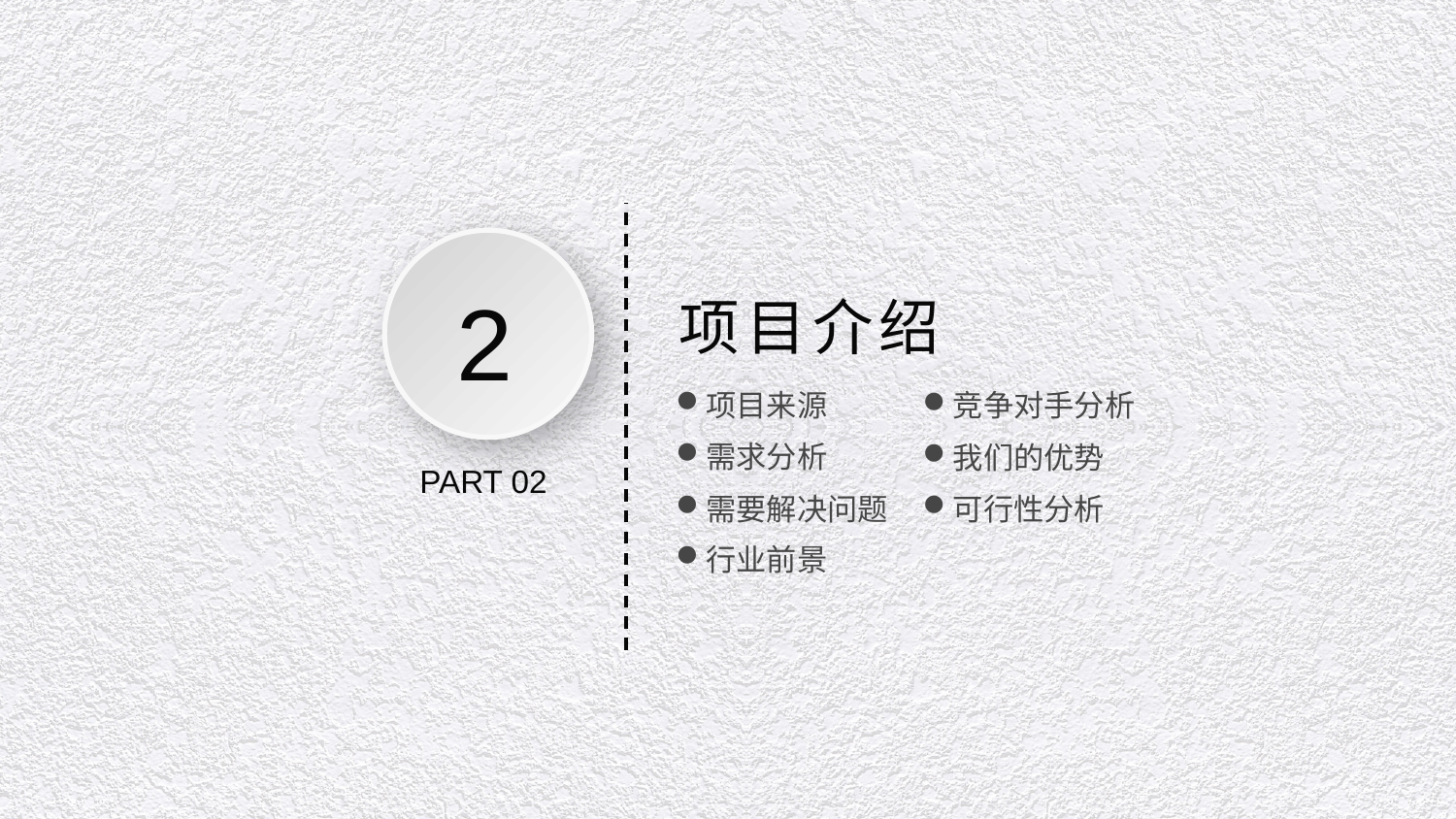

2
项目介绍
项目来源
竞争对手分析
需求分析
我们的优势
PART 02
可行性分析
需要解决问题
行业前景
延时文字，不要可以删除